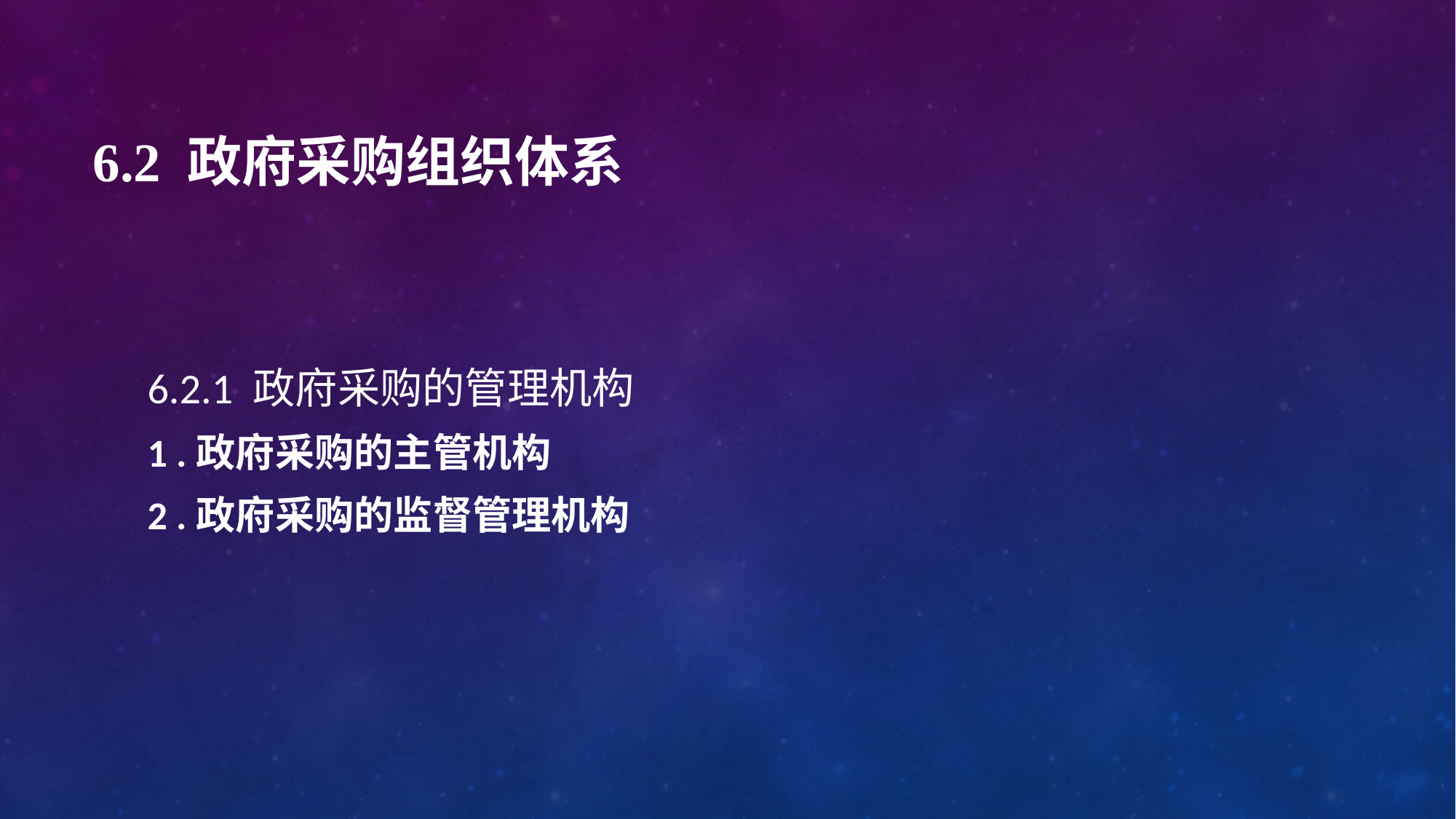

# 6.2 政府采购组织体系
6.2.1 政府采购的管理机构
1 .政府采购的主管机构
2 .政府采购的监督管理机构